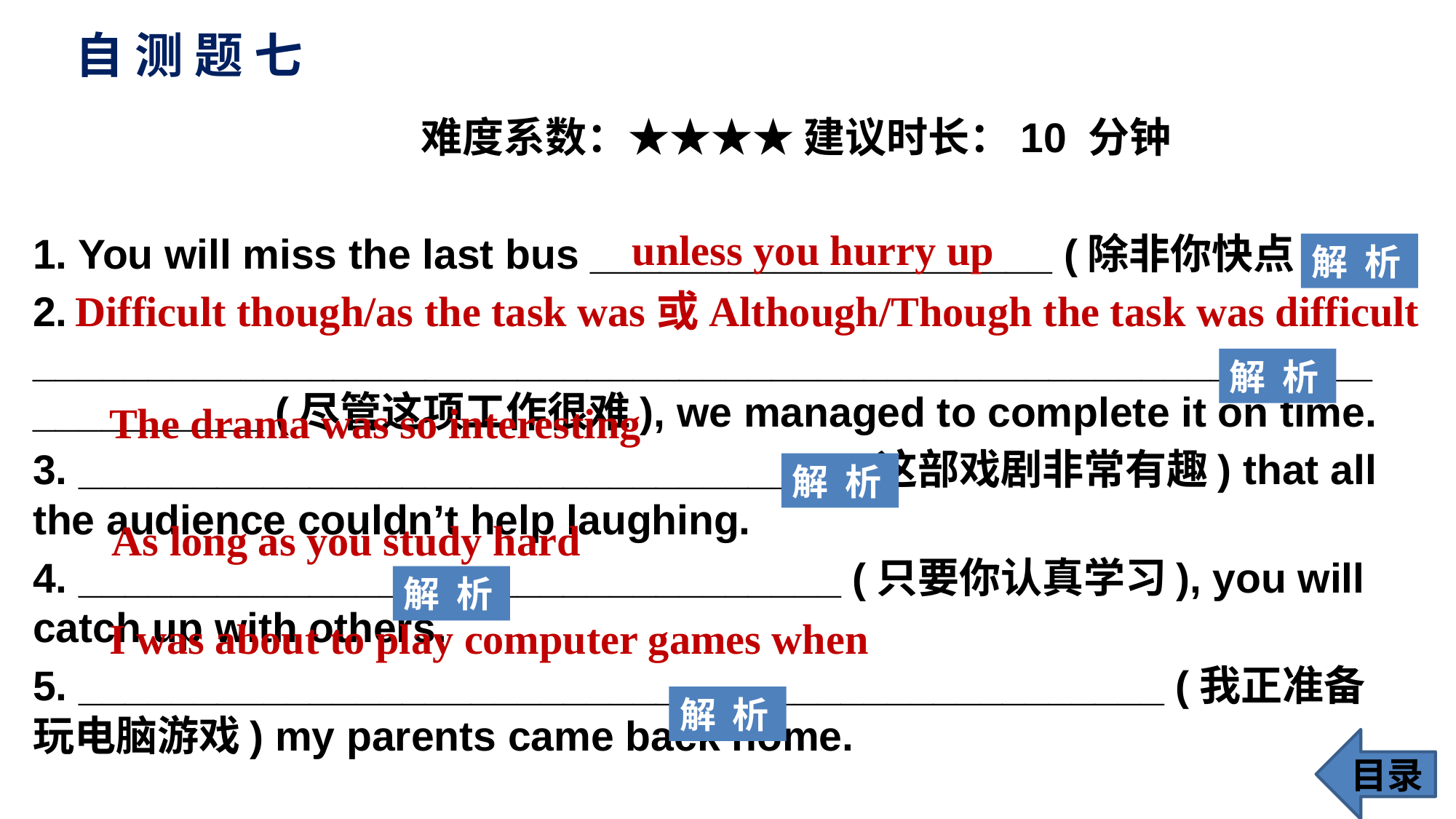

# 自 测 题 七
                                        难度系数：★★★★ 建议时长：10 分钟

1. You will miss the last bus ____________________ (除非你快点).
2. ____________________________________________________________________ (尽管这项工作很难), we managed to complete it on time.
3. _________________________________ (这部戏剧非常有趣) that all the audience couldn’t help laughing.
4. _________________________________ (只要你认真学习), you will catch up with others.
5. _______________________________________________ (我正准备玩电脑游戏) my parents came back home.

unless you hurry up
解  析
Difficult though/as the task was或Although/Though the task was difficult
解  析
The drama was so interesting
解  析
As long as you study hard
解  析
I was about to play computer games when
解  析
目录
74